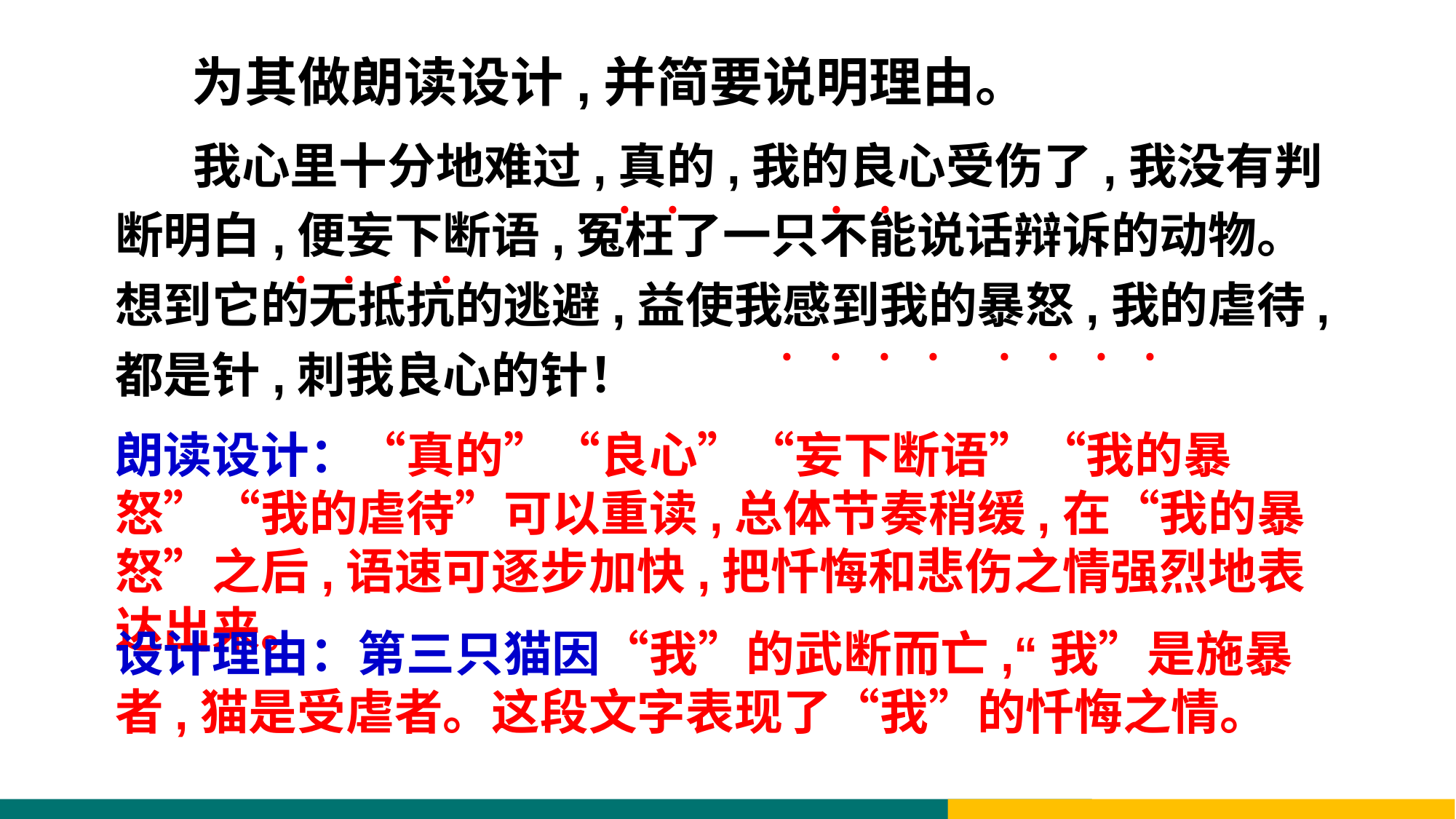

为其做朗读设计,并简要说明理由。
      我心里十分地难过,真的,我的良心受伤了,我没有判断明白,便妄下断语,冤枉了一只不能说话辩诉的动物。想到它的无抵抗的逃避,益使我感到我的暴怒,我的虐待,都是针,刺我良心的针！
﹒﹒
﹒﹒
﹒﹒﹒﹒
﹒﹒﹒﹒
﹒﹒﹒﹒
朗读设计：“真的”“良心”“妄下断语”“我的暴怒”“我的虐待”可以重读,总体节奏稍缓,在“我的暴怒”之后,语速可逐步加快,把忏悔和悲伤之情强烈地表达出来。
设计理由：第三只猫因“我”的武断而亡,“我”是施暴者,猫是受虐者。这段文字表现了“我”的忏悔之情。